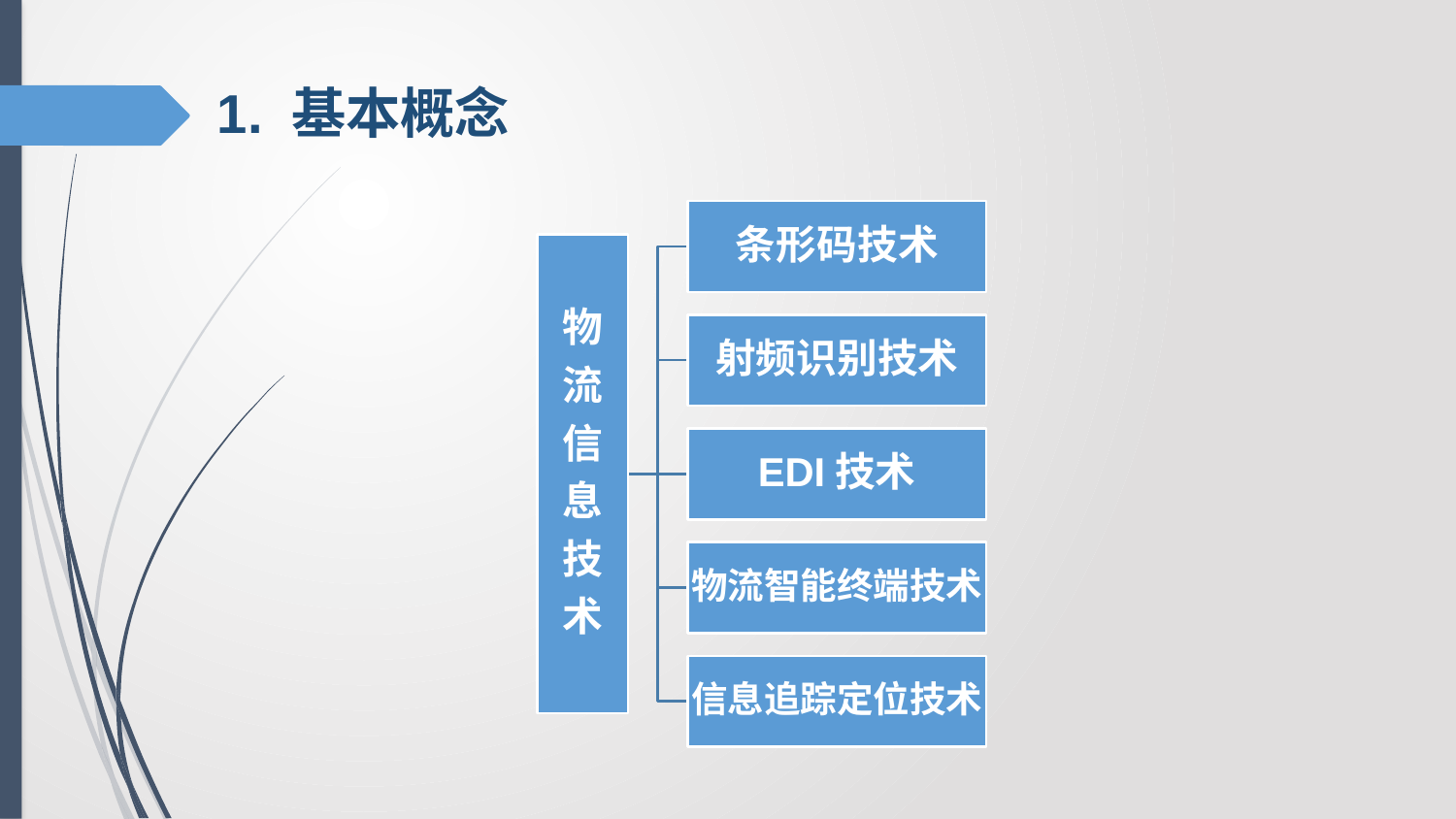

1. 基本概念

物
流
信
息
技
术
条形码技术
射频识别技术
EDI技术
物流智能终端技术
信息追踪定位技术